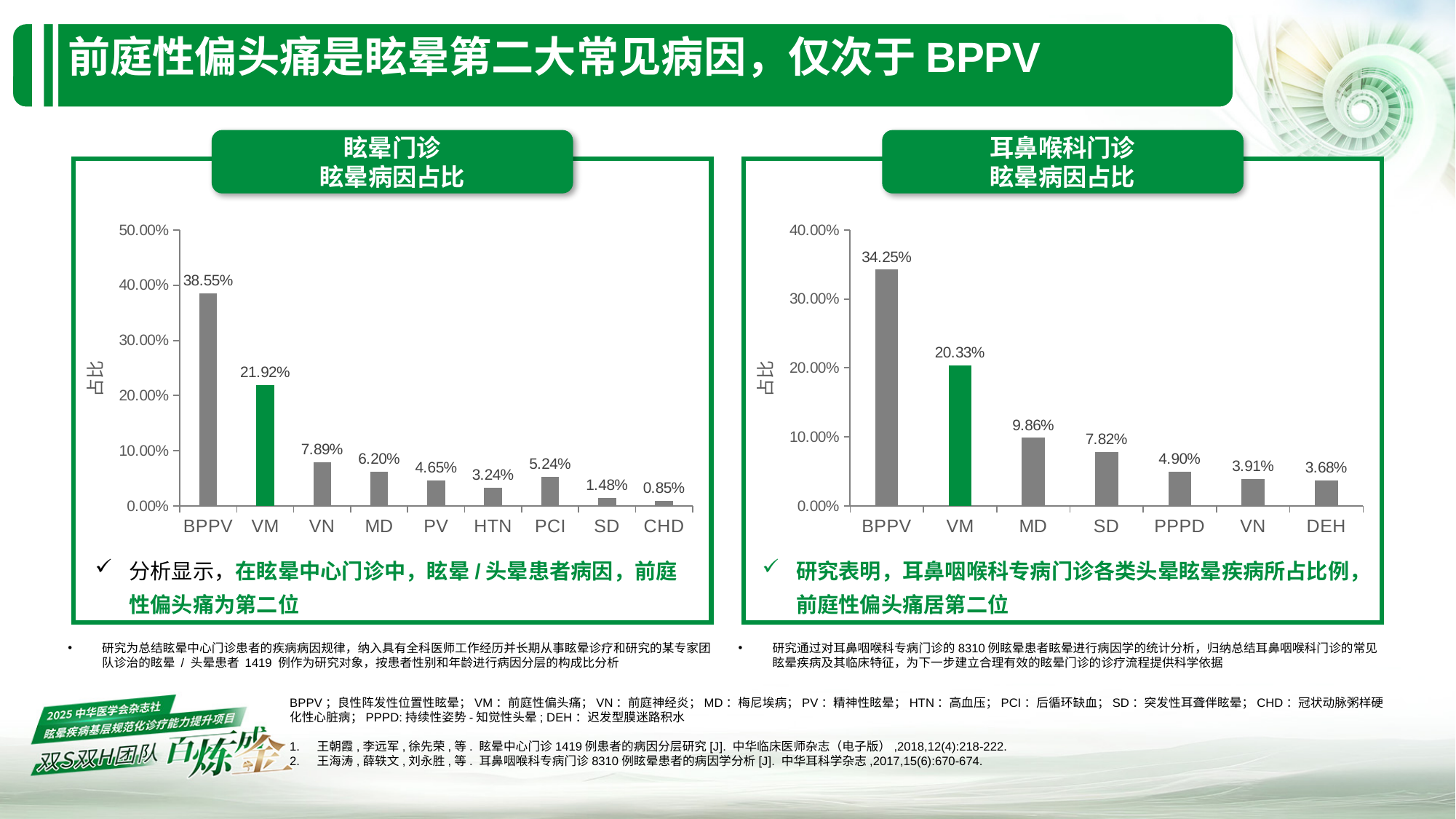

# 前庭性偏头痛是眩晕第二大常见病因，仅次于BPPV

眩晕门诊
眩晕病因占比
耳鼻喉科门诊
眩晕病因占比

### Chart

| Category | 占比 |
|---|---|
| BPPV | 0.3855 |
| VM | 0.2192 |
| VN | 0.0789 |
| MD | 0.062 |
| PV | 0.0465 |
| HTN | 0.0324 |
| PCI | 0.0524 |
| SD | 0.0148 |
| CHD | 0.0085 |

### Chart

| Category | 占比 |
|---|---|
| BPPV | 0.3425 |
| VM | 0.2033 |
| MD | 0.0986 |
| SD | 0.0782 |
| PPPD | 0.049 |
| VN | 0.0391 |
| DEH | 0.0368 |
分析显示，在眩晕中心门诊中，眩晕/头晕患者病因，前庭性偏头痛为第二位
研究表明，耳鼻咽喉科专病门诊各类头晕眩晕疾病所占比例，前庭性偏头痛居第二位
研究为总结眩晕中心门诊患者的疾病病因规律，纳入具有全科医师工作经历并长期从事眩晕诊疗和研究的某专家团队诊治的眩晕 / 头晕患者 1419 例作为研究对象，按患者性别和年龄进行病因分层的构成比分析
研究通过对耳鼻咽喉科专病门诊的8310例眩晕患者眩晕进行病因学的统计分析，归纳总结耳鼻咽喉科门诊的常见眩晕疾病及其临床特征，为下一步建立合理有效的眩晕门诊的诊疗流程提供科学依据
BPPV；良性阵发性位置性眩晕；VM：前庭性偏头痛；VN：前庭神经炎；MD：梅尼埃病；PV：精神性眩晕；HTN：高血压；PCI：后循环缺血；SD：突发性耳聋伴眩晕；CHD：冠状动脉粥样硬化性心脏病；PPPD:持续性姿势-知觉性头晕; DEH：迟发型膜迷路积水
王朝霞,李远军,徐先荣,等. 眩晕中心门诊1419例患者的病因分层研究[J]. 中华临床医师杂志（电子版）,2018,12(4):218-222.
王海涛,薛轶文,刘永胜,等. 耳鼻咽喉科专病门诊8310例眩晕患者的病因学分析[J]. 中华耳科学杂志,2017,15(6):670-674.